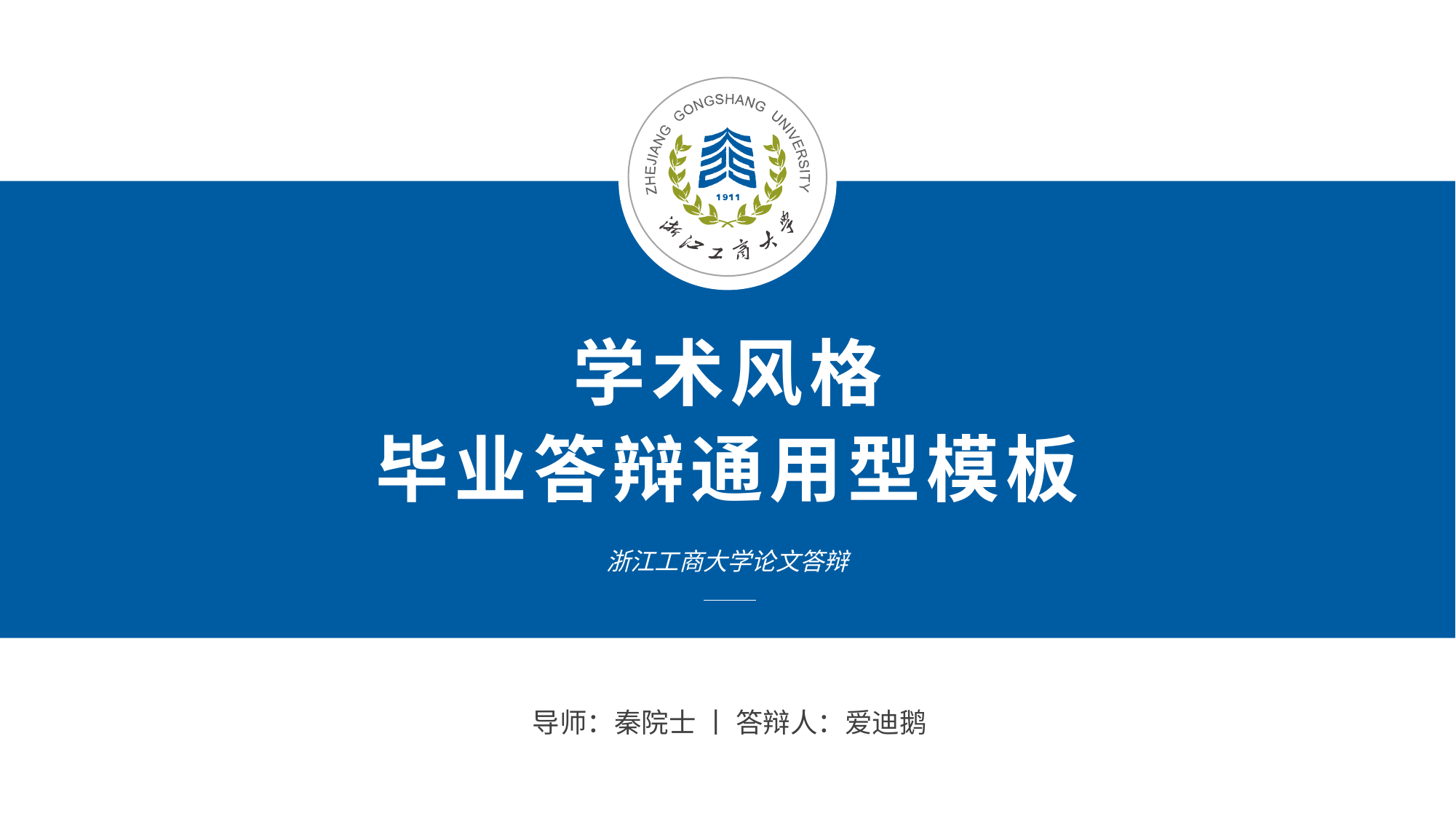

学术风格
毕业答辩通用型模板
浙江工商大学论文答辩
导师：秦院士 丨 答辩人：爱迪鹅